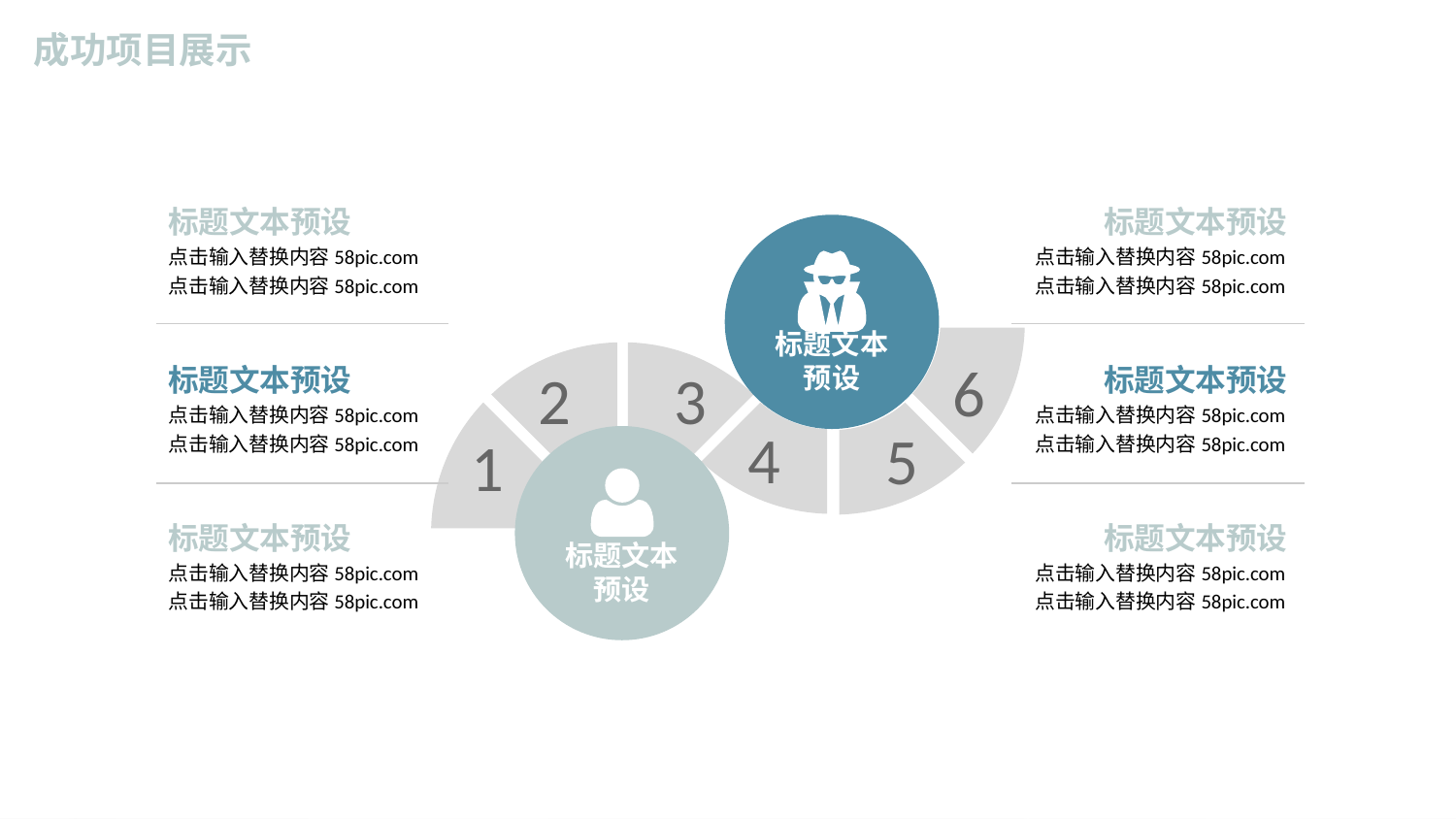

成功项目展示
标题文本预设
点击输入替换内容58pic.com
点击输入替换内容58pic.com
标题文本预设
点击输入替换内容58pic.com
点击输入替换内容58pic.com
标题文本预设
点击输入替换内容58pic.com
点击输入替换内容58pic.com
标题文本预设
点击输入替换内容58pic.com
点击输入替换内容58pic.com
标题文本预设
点击输入替换内容58pic.com
点击输入替换内容58pic.com
标题文本预设
点击输入替换内容58pic.com
点击输入替换内容58pic.com
标题文本
预设

6
2
3
1
4
5
标题文本
预设